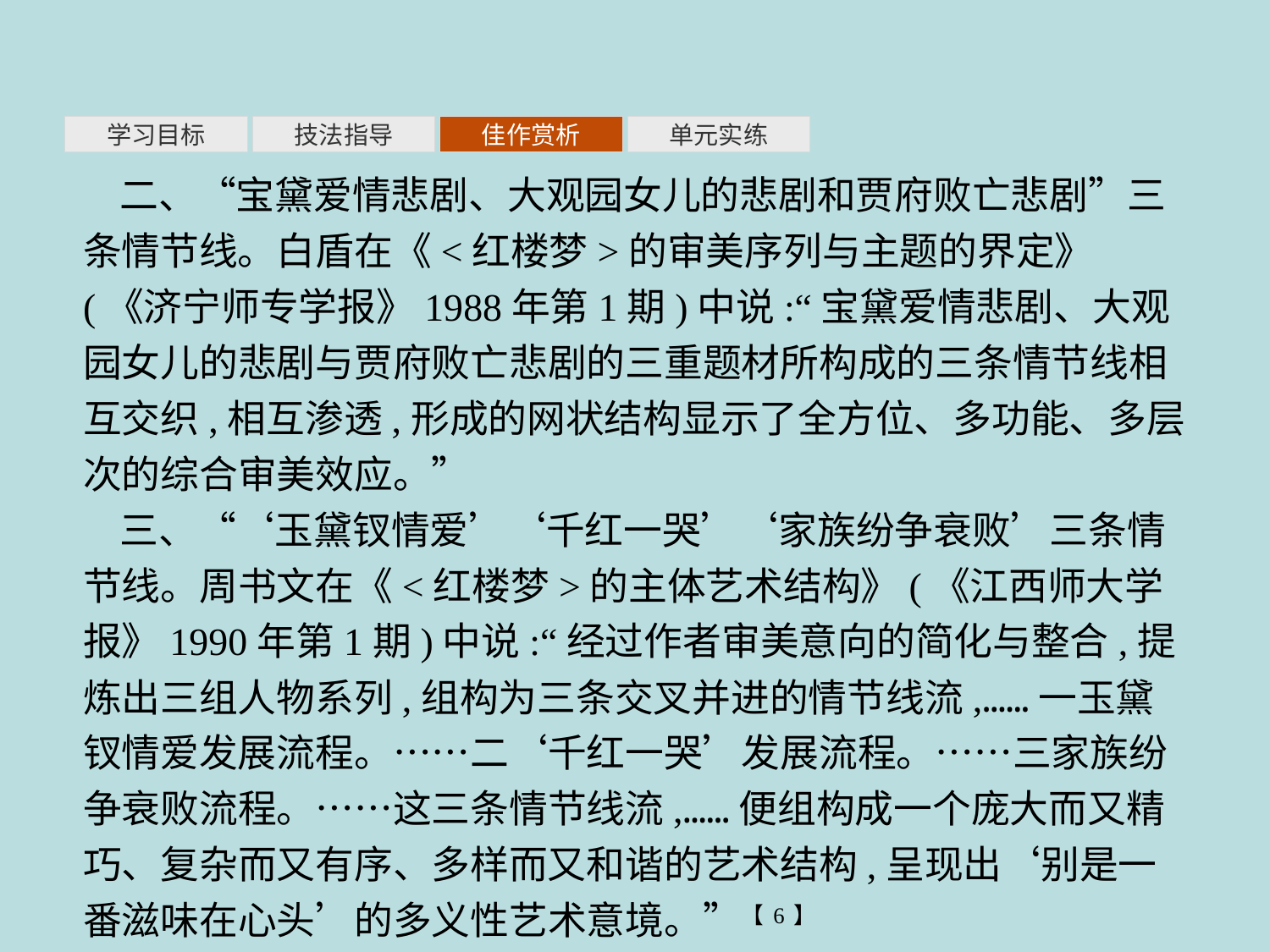

单元实练
学习目标
技法指导
佳作赏析
二、“宝黛爱情悲剧、大观园女儿的悲剧和贾府败亡悲剧”三条情节线。白盾在《<红楼梦>的审美序列与主题的界定》(《济宁师专学报》1988年第1期)中说:“宝黛爱情悲剧、大观园女儿的悲剧与贾府败亡悲剧的三重题材所构成的三条情节线相互交织,相互渗透,形成的网状结构显示了全方位、多功能、多层次的综合审美效应。”
三、“‘玉黛钗情爱’‘千红一哭’‘家族纷争衰败’三条情节线。周书文在《<红楼梦>的主体艺术结构》(《江西师大学报》1990年第1期)中说:“经过作者审美意向的简化与整合,提炼出三组人物系列,组构为三条交叉并进的情节线流,……一玉黛钗情爱发展流程。……二‘千红一哭’发展流程。……三家族纷争衰败流程。……这三条情节线流,……便组构成一个庞大而又精巧、复杂而又有序、多样而又和谐的艺术结构,呈现出‘别是一番滋味在心头’的多义性艺术意境。”【6】